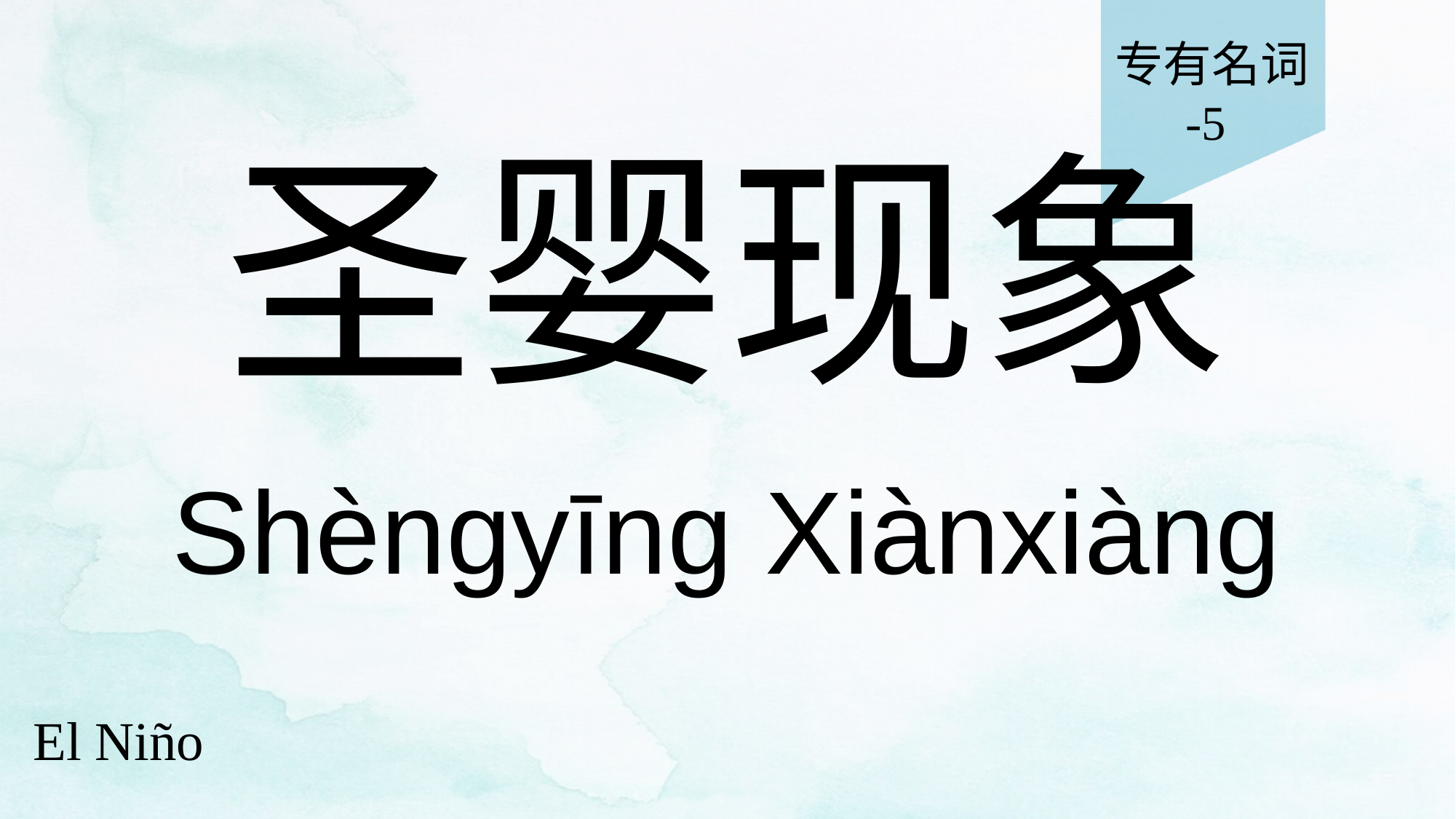

专有名词
-5
# 圣婴现象
Shèngyīng Xiànxiàng
El Niño